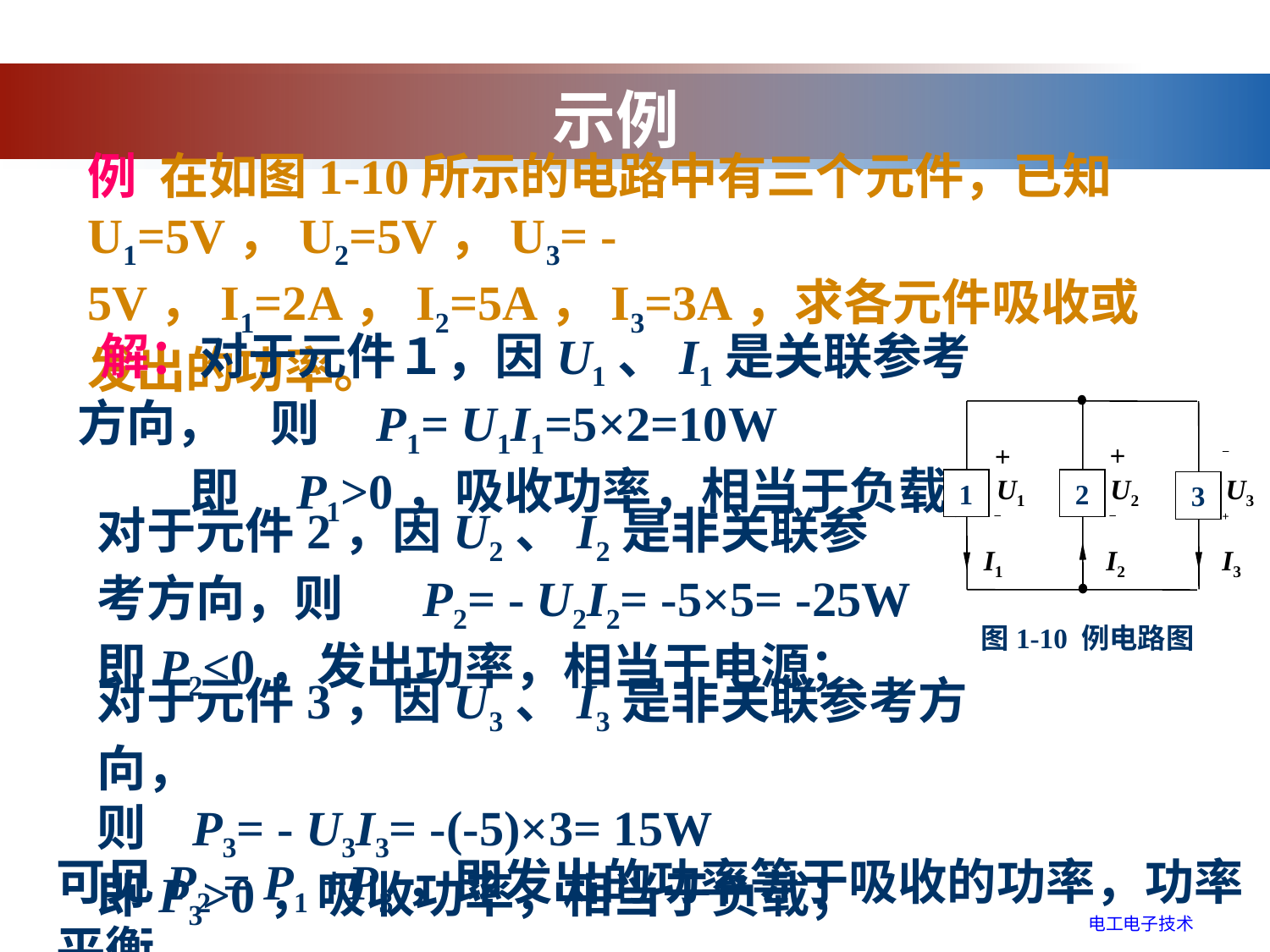

示例
例  在如图1-10所示的电路中有三个元件，已知U1=5V，U2=5V，U3= -5V，I1=2A，I2=5A，I3=3A，求各元件吸收或发出的功率。
 解：对于元件１，因U1、I1是关联参考方向，    则    P1= U1I1=5×2=10W
         即    P1>0，吸收功率，相当于负载；

+
+
_
1
2
U1
U2
3
U3
_
_
+
I2
I1
I3

图1-10 例电路图
对于元件2，因U2、I2是非关联参考方向，则      P2= - U2I2= -5×5= -25W
即P2<0，发出功率，相当于电源；
对于元件3，因U3、I3是非关联参考方向，
则   P3= - U3I3= -(-5)×3= 15W
即P3>0，吸收功率，相当于负载；
可见P2 = P1 +P3，即发出的功率等于吸收的功率，功率平衡。
电工电子技术